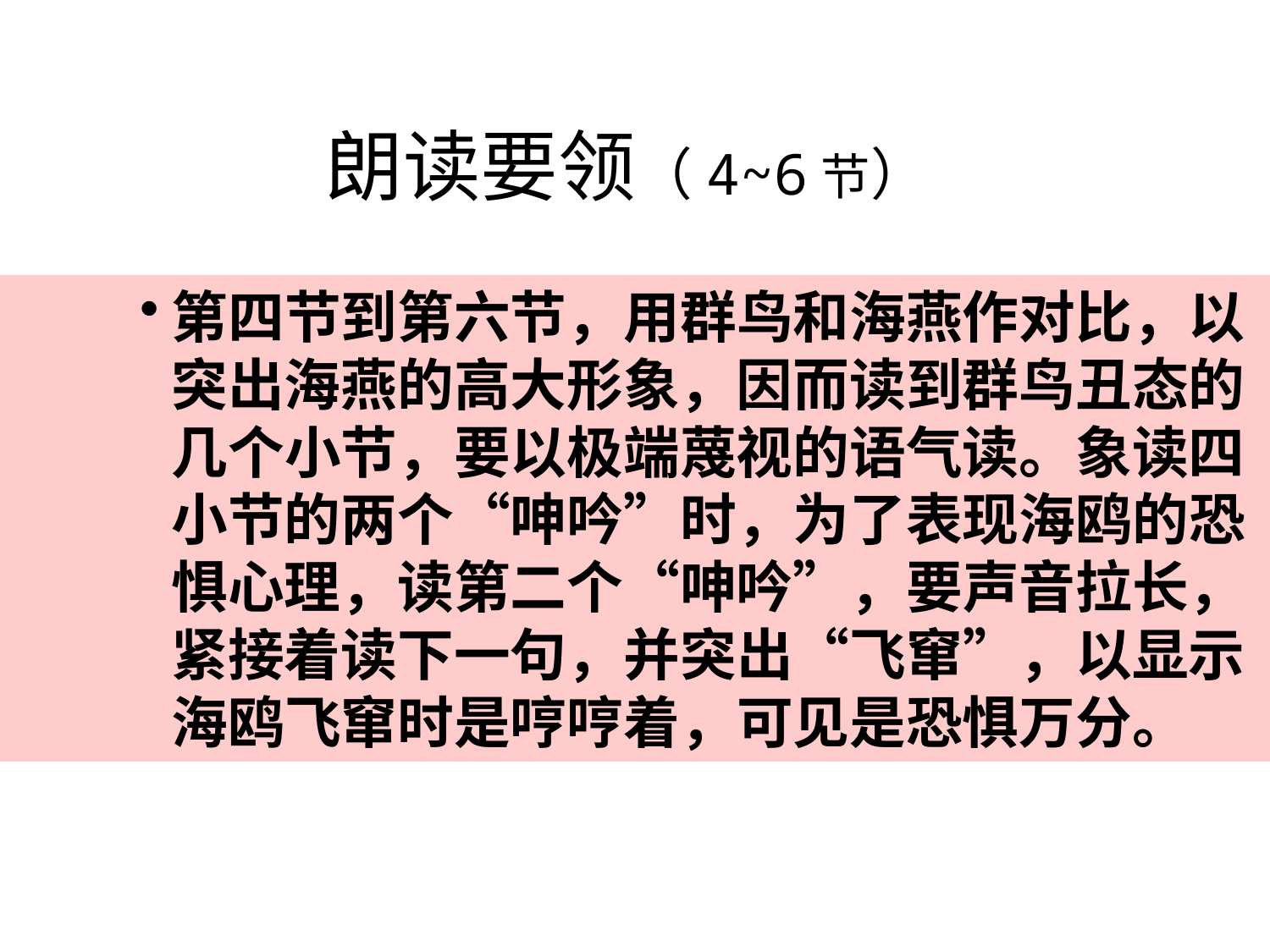

# 朗读要领（4~6节）
第四节到第六节，用群鸟和海燕作对比，以突出海燕的高大形象，因而读到群鸟丑态的几个小节，要以极端蔑视的语气读。象读四小节的两个“呻吟”时，为了表现海鸥的恐惧心理，读第二个“呻吟”，要声音拉长，紧接着读下一句，并突出“飞窜”，以显示海鸥飞窜时是哼哼着，可见是恐惧万分。